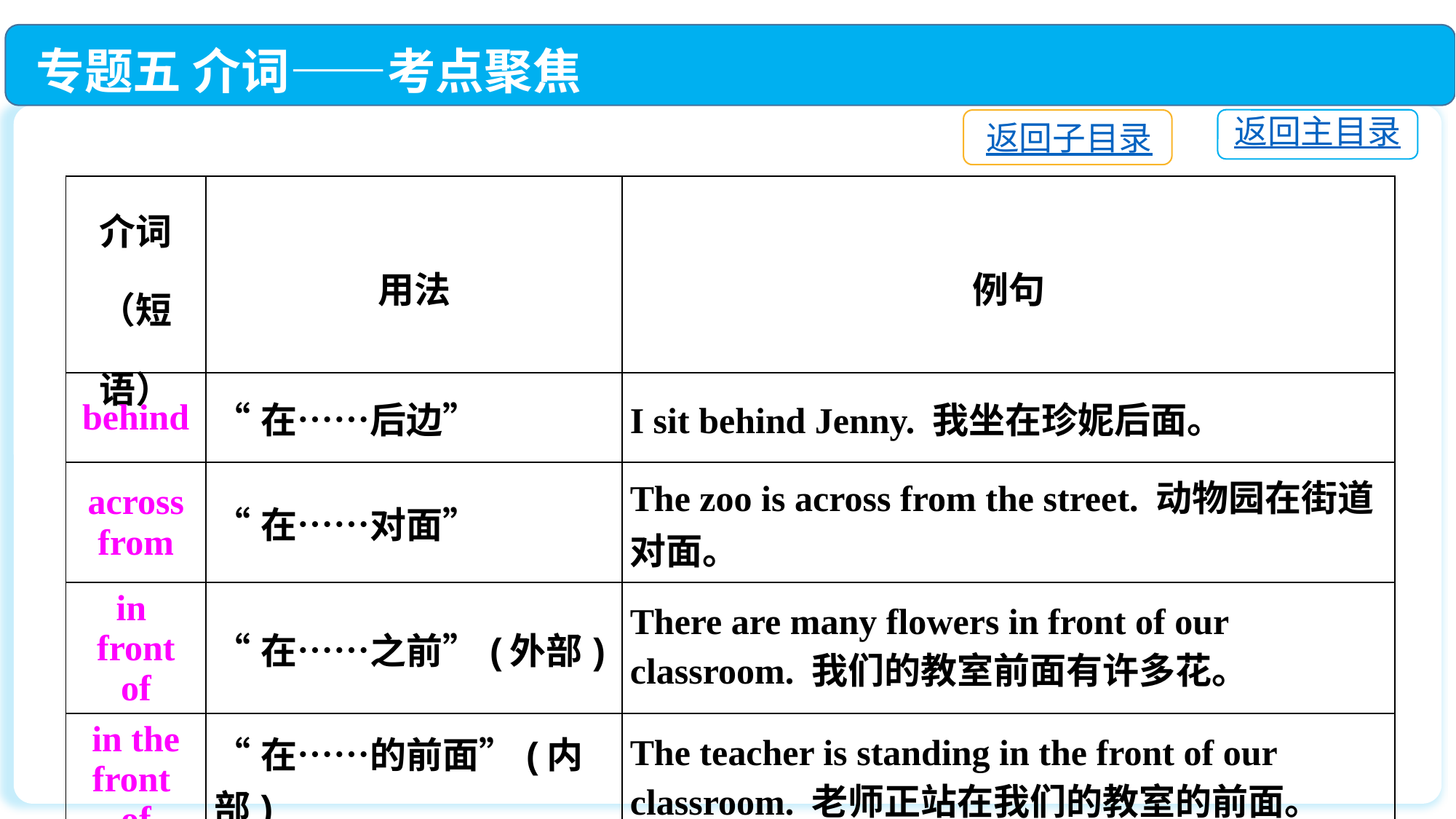

专题五 介词——考点聚焦

返回主目录

返回子目录
| 介词（短语） | 用法 | 例句 |
| --- | --- | --- |
| behind | “在……后边” | I sit behind Jenny. 我坐在珍妮后面。 |
| across from | “在……对面” | The zoo is across from the street. 动物园在街道对面。 |
| in front of | “在……之前”(外部) | There are many flowers in front of our classroom. 我们的教室前面有许多花。 |
| in the front of | “在……的前面”(内部) | The teacher is standing in the front of our classroom. 老师正站在我们的教室的前面。 |